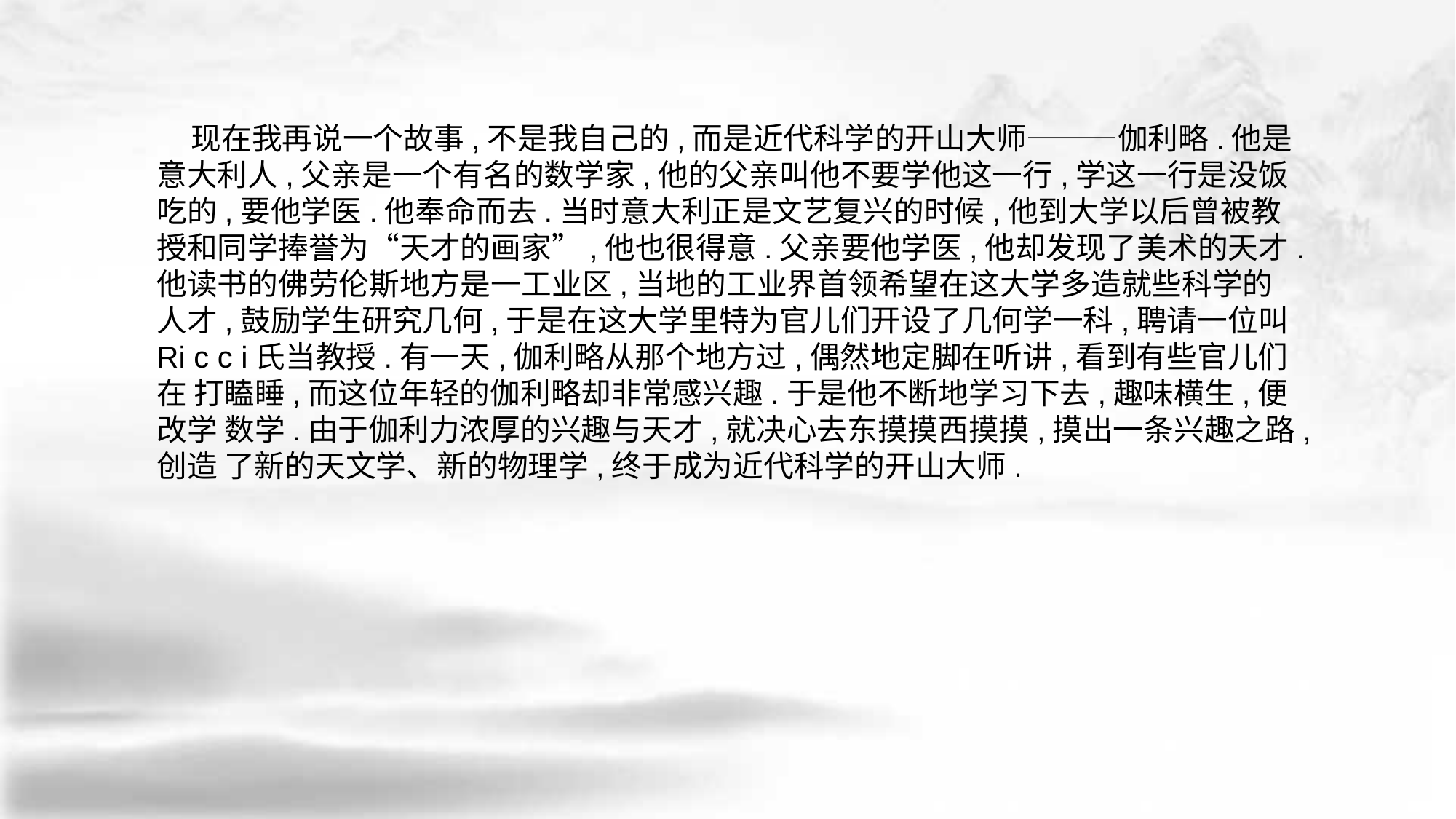

现在我再说一个故事,不是我自己的,而是近代科学的开山大师———伽利略.他是 意大利人,父亲是一个有名的数学家,他的父亲叫他不要学他这一行,学这一行是没饭 吃的,要他学医.他奉命而去.当时意大利正是文艺复兴的时候,他到大学以后曾被教 授和同学捧誉为“天才的画家”,他也很得意.父亲要他学医,他却发现了美术的天才. 他读书的佛劳伦斯地方是一工业区,当地的工业界首领希望在这大学多造就些科学的 人才,鼓励学生研究几何,于是在这大学里特为官儿们开设了几何学一科,聘请一位叫Ri c c i氏当教授.有一天,伽利略从那个地方过,偶然地定脚在听讲,看到有些官儿们在 打瞌睡,而这位年轻的伽利略却非常感兴趣.于是他不断地学习下去,趣味横生,便改学 数学.由于伽利力浓厚的兴趣与天才,就决心去东摸摸西摸摸,摸出一条兴趣之路,创造 了新的天文学、新的物理学,终于成为近代科学的开山大师.